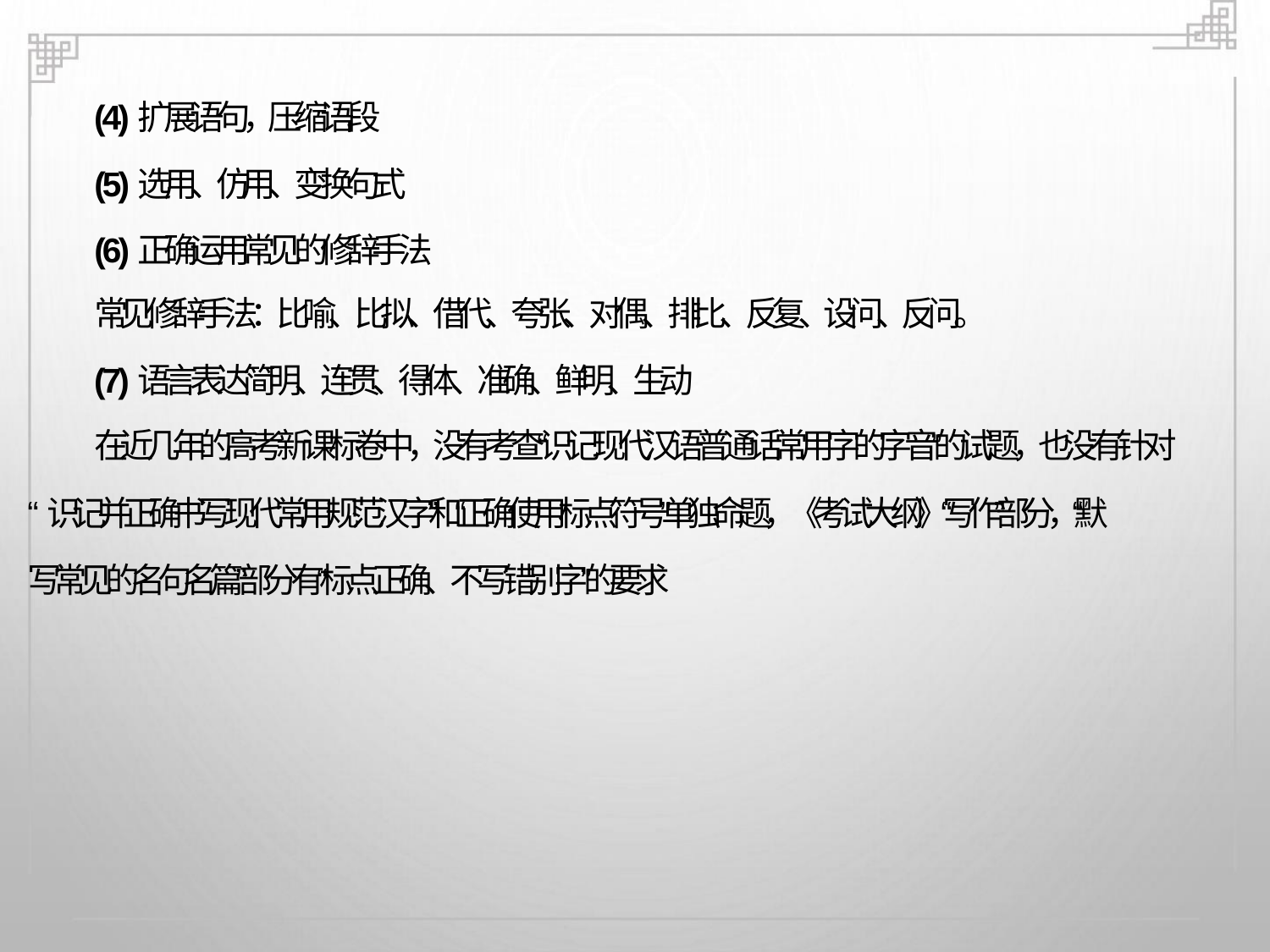

(4)扩展语句，压缩语段
(5)选用、仿用、变换句式
(6)正确运用常见的修辞手法
常见修辞手法：比喻、比拟、借代、夸张、对偶、排比、反复、设问、反问。
(7)语言表达简明、连贯、得体、准确、鲜明、生动
在近几年的高考新课标卷中，没有考查“识记现代汉语普通话常用字的字音”的试题，也没有针对
“识记并正确书写现代常用规范汉字”和“正确使用标点符号”单独命题，《考试大纲》“写作”部分，“默
写常见的名句名篇”部分有“标点正确、不写错别字”的要求